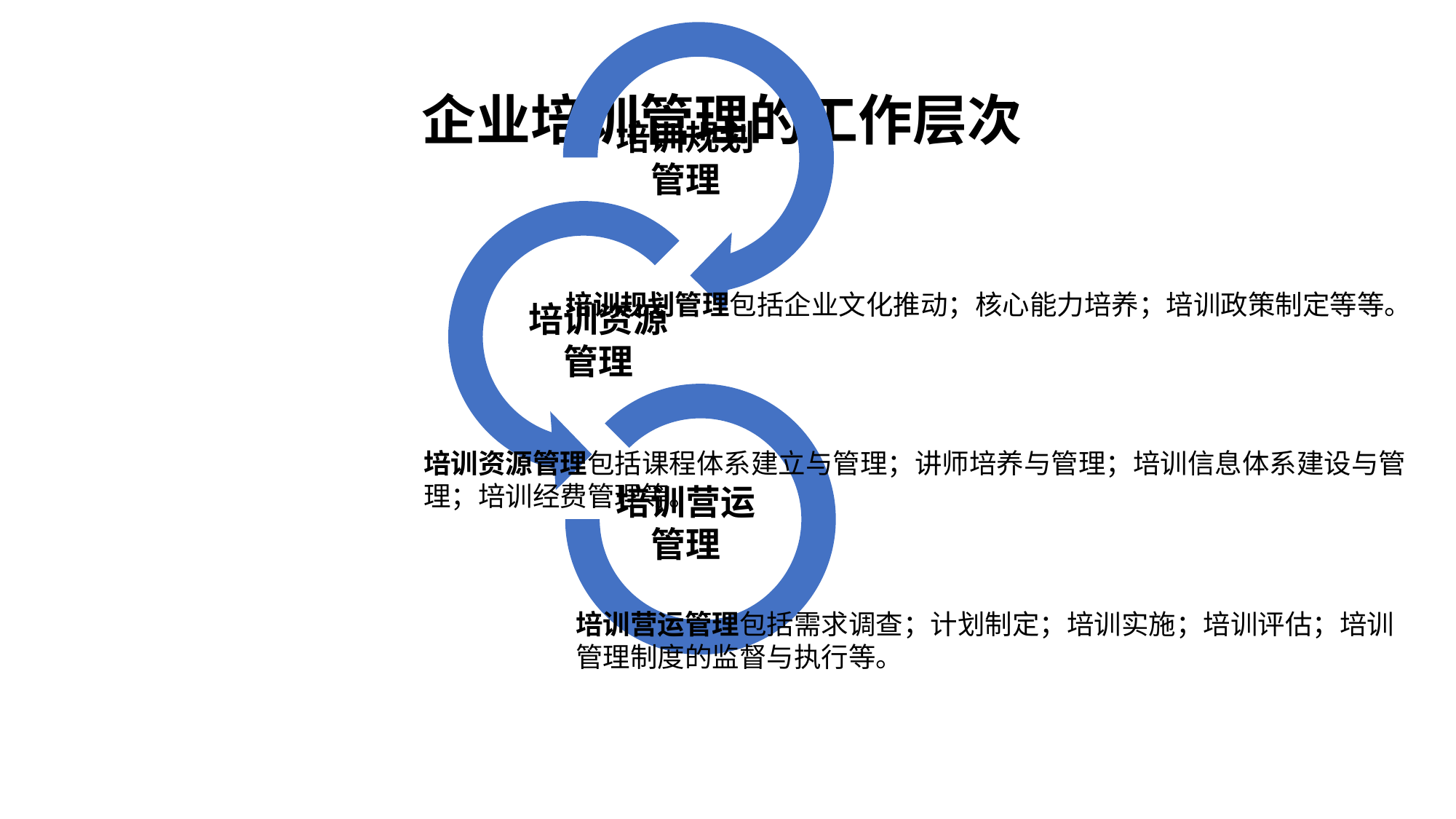

# 企业培训管理的工作层次
培训规划管理
培训资源管理
培训营运管理
培训规划管理包括企业文化推动；核心能力培养；培训政策制定等等。

培训资源管理包括课程体系建立与管理；讲师培养与管理；培训信息体系建设与管理；培训经费管理等。

培训营运管理包括需求调查；计划制定；培训实施；培训评估；培训管理制度的监督与执行等。